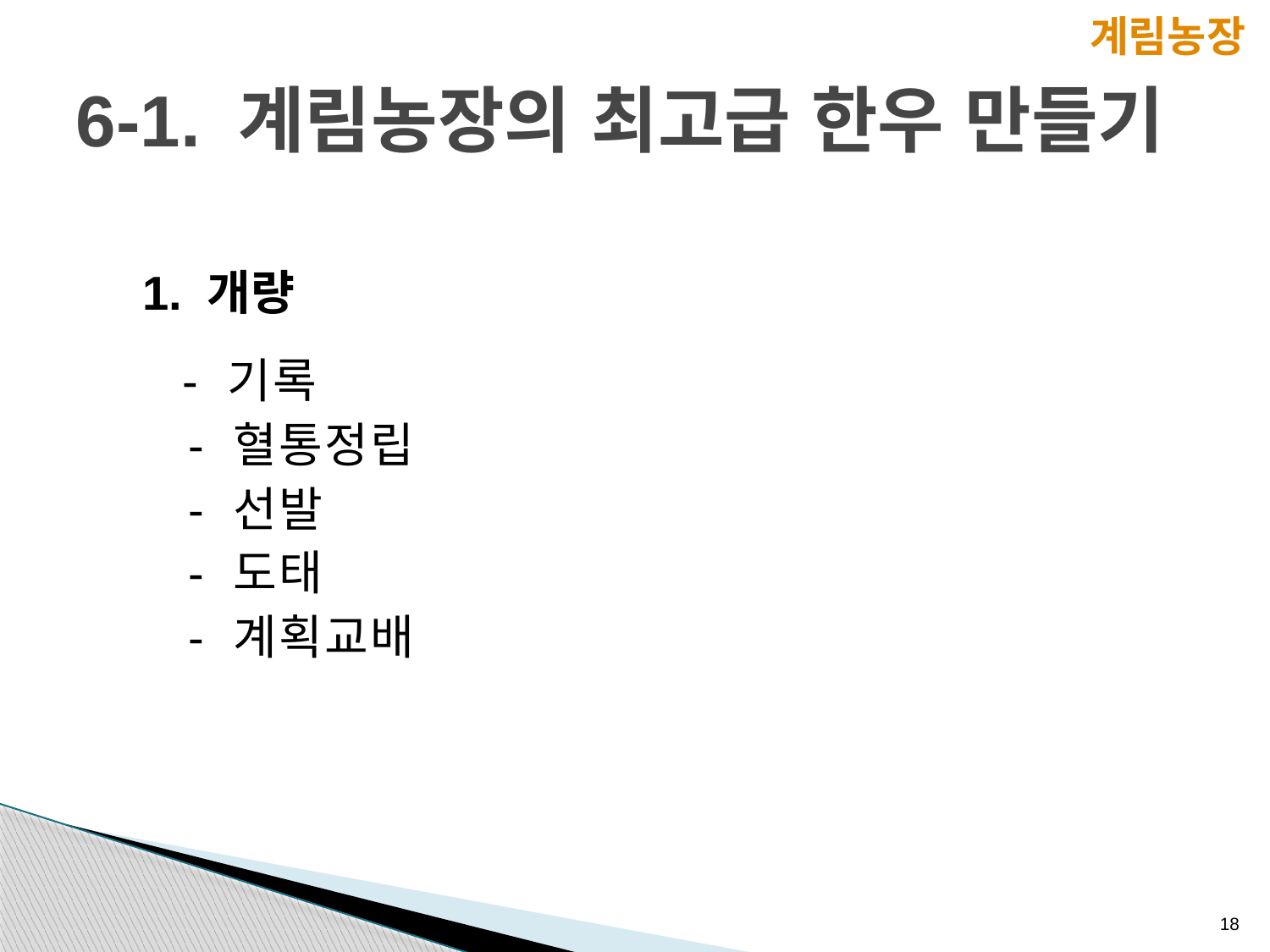

계림농장
# 6-1. 계림농장의 최고급 한우 만들기
1. 개량

   - 기록
   - 혈통정립
   - 선발
   - 도태
   - 계획교배

18